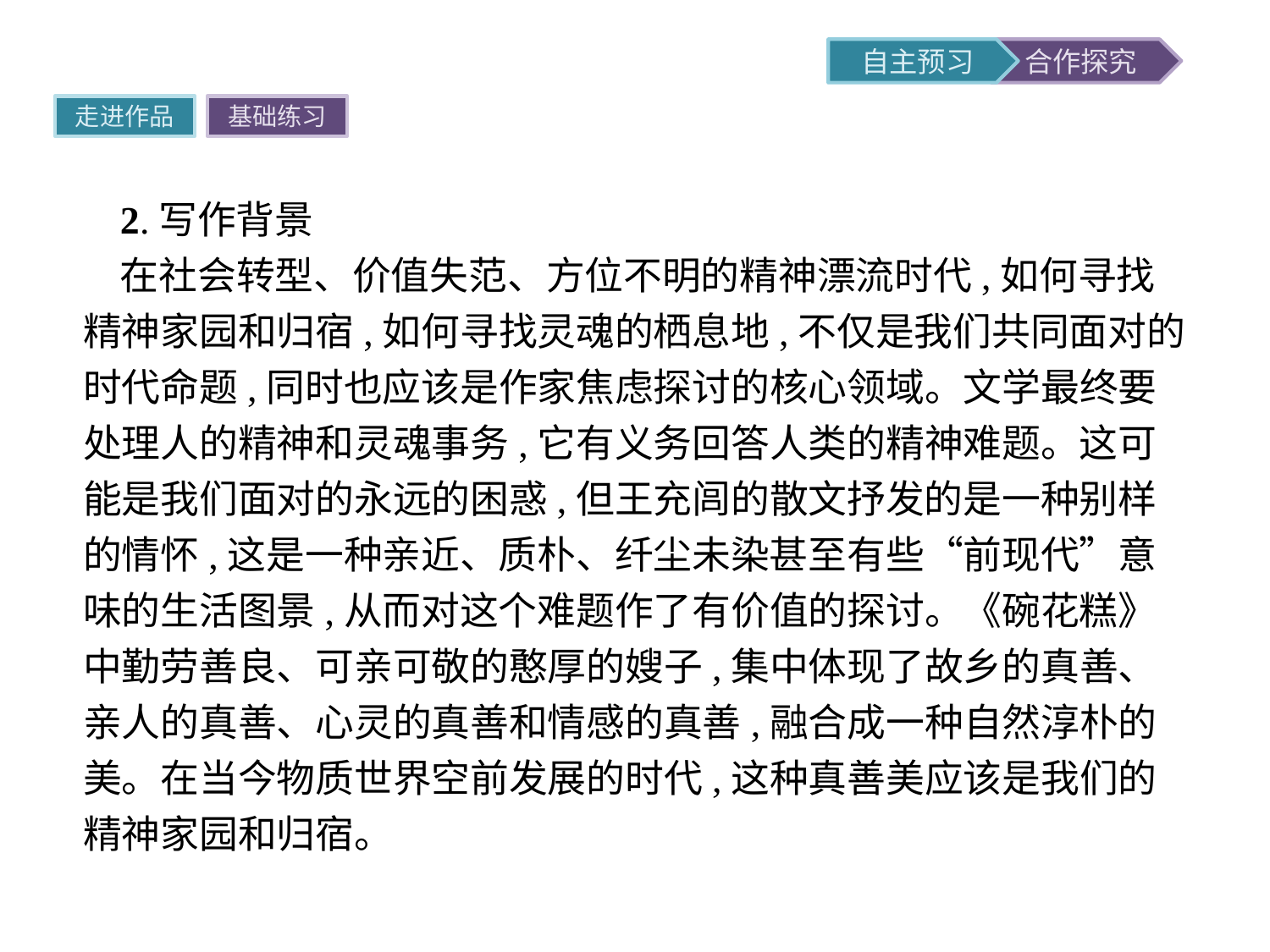

走进作品
基础练习
2.写作背景
在社会转型、价值失范、方位不明的精神漂流时代,如何寻找精神家园和归宿,如何寻找灵魂的栖息地,不仅是我们共同面对的时代命题,同时也应该是作家焦虑探讨的核心领域。文学最终要处理人的精神和灵魂事务,它有义务回答人类的精神难题。这可能是我们面对的永远的困惑,但王充闾的散文抒发的是一种别样的情怀,这是一种亲近、质朴、纤尘未染甚至有些“前现代”意味的生活图景,从而对这个难题作了有价值的探讨。《碗花糕》中勤劳善良、可亲可敬的憨厚的嫂子,集中体现了故乡的真善、亲人的真善、心灵的真善和情感的真善,融合成一种自然淳朴的美。在当今物质世界空前发展的时代,这种真善美应该是我们的精神家园和归宿。